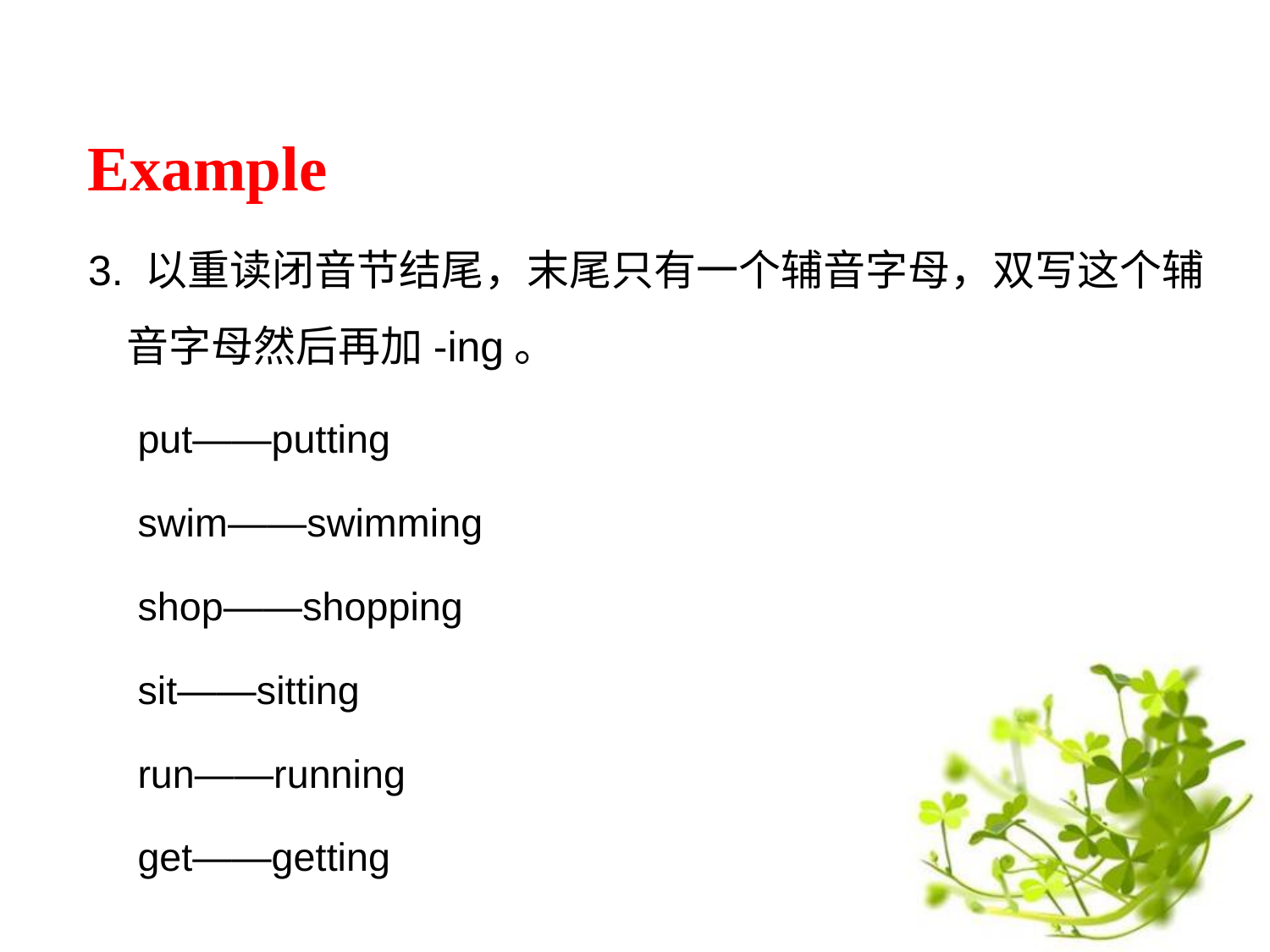

Example
3. 以重读闭音节结尾，末尾只有一个辅音字母，双写这个辅
   音字母然后再加-ing。
put——putting
swim——swimming
shop——shopping
sit——sitting
run——running
get——getting